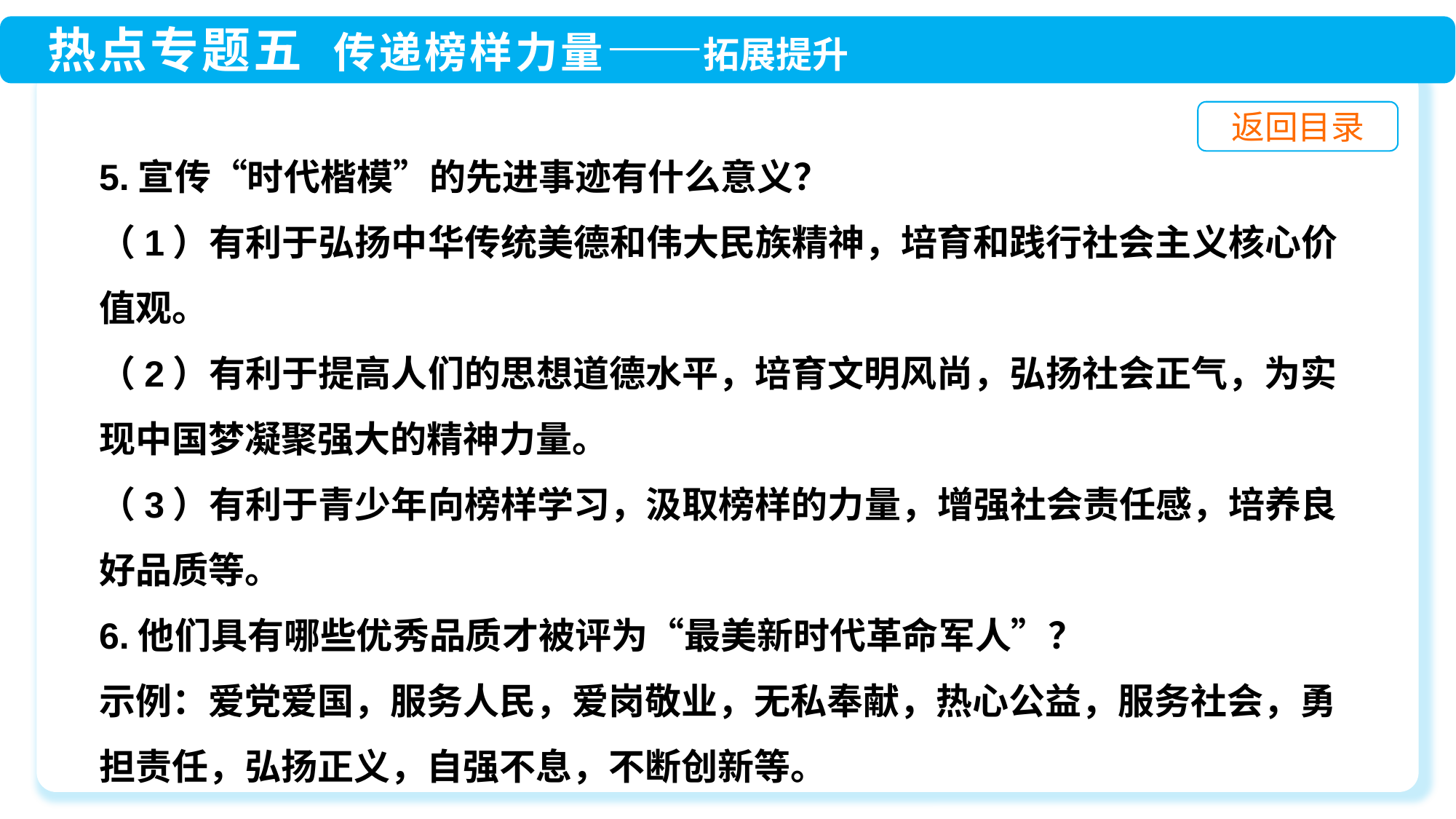

5.宣传“时代楷模”的先进事迹有什么意义？
（1）有利于弘扬中华传统美德和伟大民族精神，培育和践行社会主义核心价值观。
（2）有利于提高人们的思想道德水平，培育文明风尚，弘扬社会正气，为实现中国梦凝聚强大的精神力量。
（3）有利于青少年向榜样学习，汲取榜样的力量，增强社会责任感，培养良好品质等。
6.他们具有哪些优秀品质才被评为“最美新时代革命军人”？
示例：爱党爱国，服务人民，爱岗敬业，无私奉献，热心公益，服务社会，勇担责任，弘扬正义，自强不息，不断创新等。